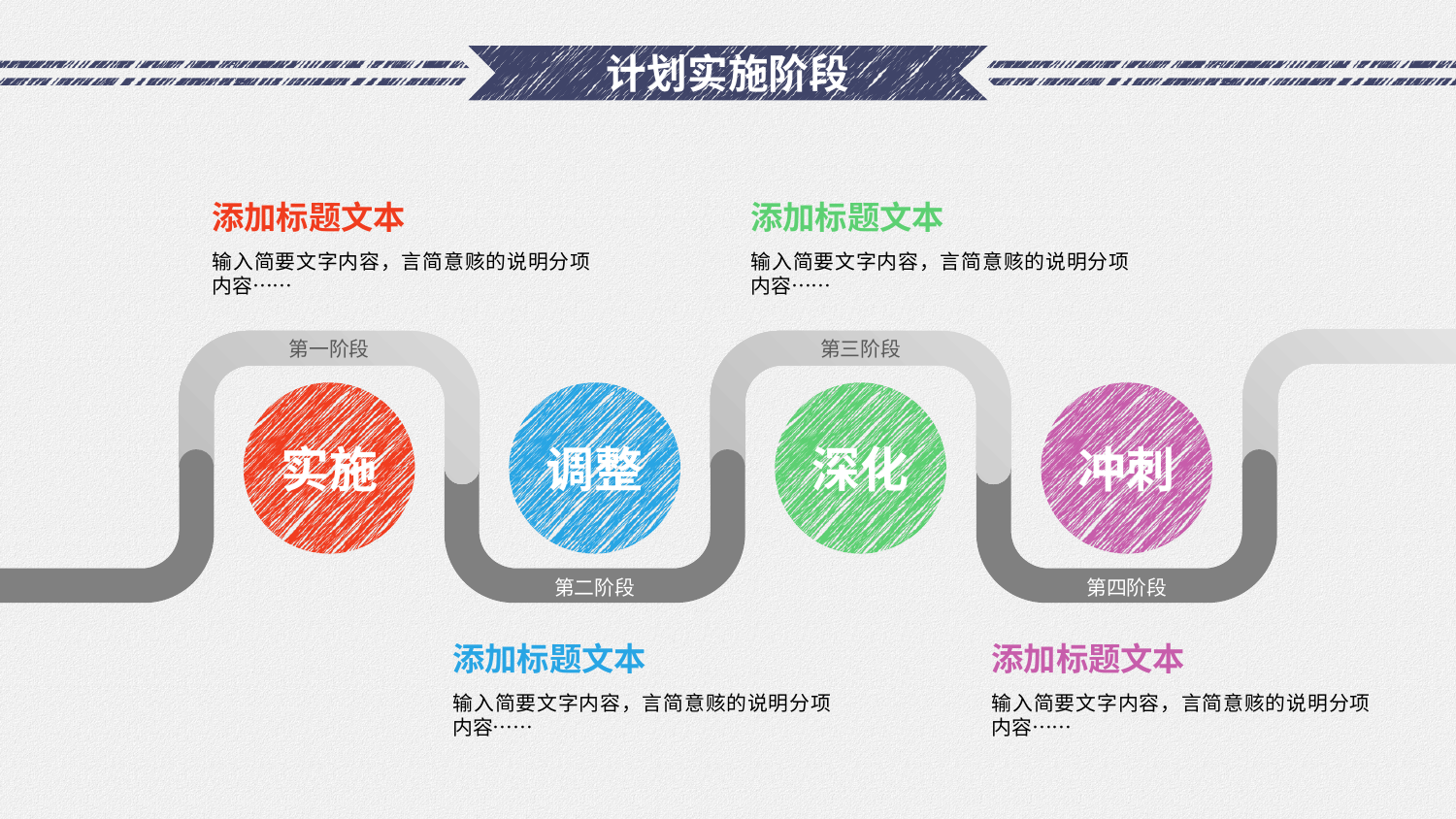

# 计划实施阶段
添加标题文本
添加标题文本
输入简要文字内容，言简意赅的说明分项内容……
输入简要文字内容，言简意赅的说明分项内容……

第一阶段
第三阶段

实施

调整

深化

冲刺

第二阶段
第四阶段
添加标题文本
添加标题文本
输入简要文字内容，言简意赅的说明分项内容……
输入简要文字内容，言简意赅的说明分项内容……